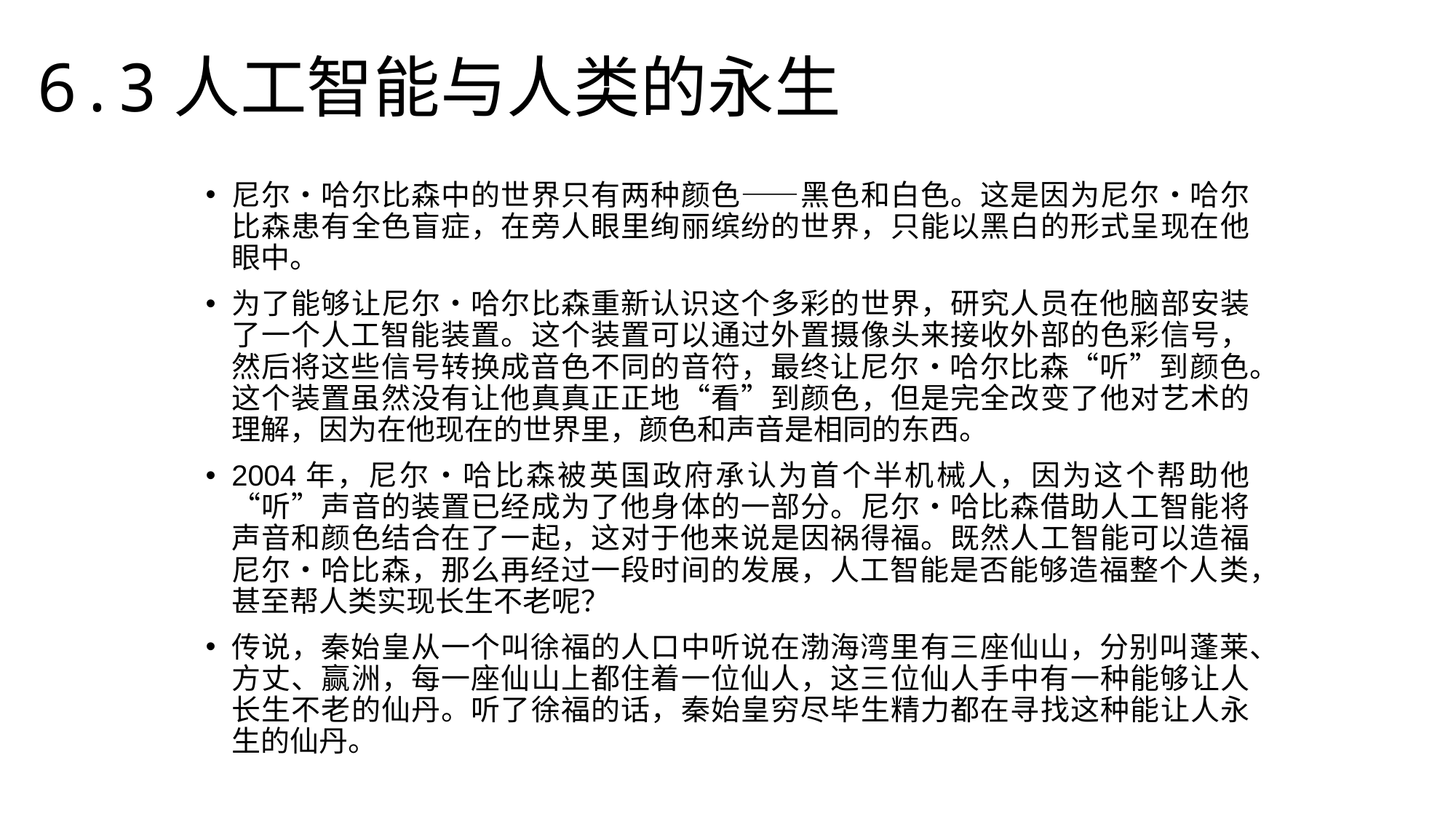

6.3人工智能与人类的永生

尼尔•哈尔比森中的世界只有两种颜色——黑色和白色。这是因为尼尔•哈尔比森患有全色盲症，在旁人眼里绚丽缤纷的世界，只能以黑白的形式呈现在他眼中。
为了能够让尼尔•哈尔比森重新认识这个多彩的世界，研究人员在他脑部安装了一个人工智能装置。这个装置可以通过外置摄像头来接收外部的色彩信号，然后将这些信号转换成音色不同的音符，最终让尼尔•哈尔比森“听”到颜色。这个装置虽然没有让他真真正正地“看”到颜色，但是完全改变了他对艺术的理解，因为在他现在的世界里，颜色和声音是相同的东西。
2004年，尼尔•哈比森被英国政府承认为首个半机械人，因为这个帮助他“听”声音的装置已经成为了他身体的一部分。尼尔•哈比森借助人工智能将声音和颜色结合在了一起，这对于他来说是因祸得福。既然人工智能可以造福尼尔•哈比森，那么再经过一段时间的发展，人工智能是否能够造福整个人类，甚至帮人类实现长生不老呢？
传说，秦始皇从一个叫徐福的人口中听说在渤海湾里有三座仙山，分别叫蓬莱、方丈、赢洲，每一座仙山上都住着一位仙人，这三位仙人手中有一种能够让人长生不老的仙丹。听了徐福的话，秦始皇穷尽毕生精力都在寻找这种能让人永生的仙丹。